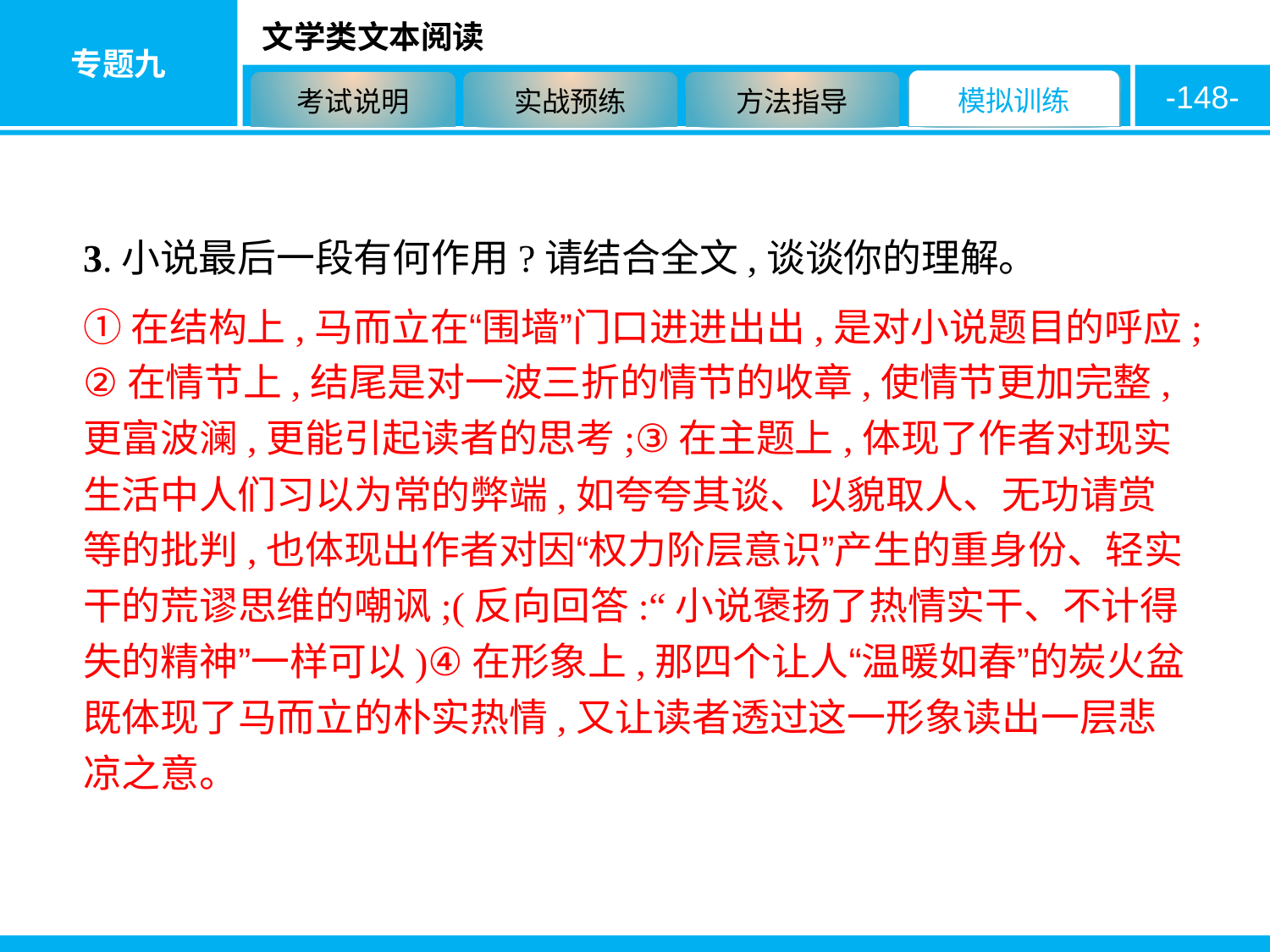

-148-
3.小说最后一段有何作用?请结合全文,谈谈你的理解。
①在结构上,马而立在“围墙”门口进进出出,是对小说题目的呼应;②在情节上,结尾是对一波三折的情节的收章,使情节更加完整,更富波澜,更能引起读者的思考;③在主题上,体现了作者对现实生活中人们习以为常的弊端,如夸夸其谈、以貌取人、无功请赏等的批判,也体现出作者对因“权力阶层意识”产生的重身份、轻实干的荒谬思维的嘲讽;(反向回答:“小说褒扬了热情实干、不计得失的精神”一样可以)④在形象上,那四个让人“温暖如春”的炭火盆既体现了马而立的朴实热情,又让读者透过这一形象读出一层悲凉之意。